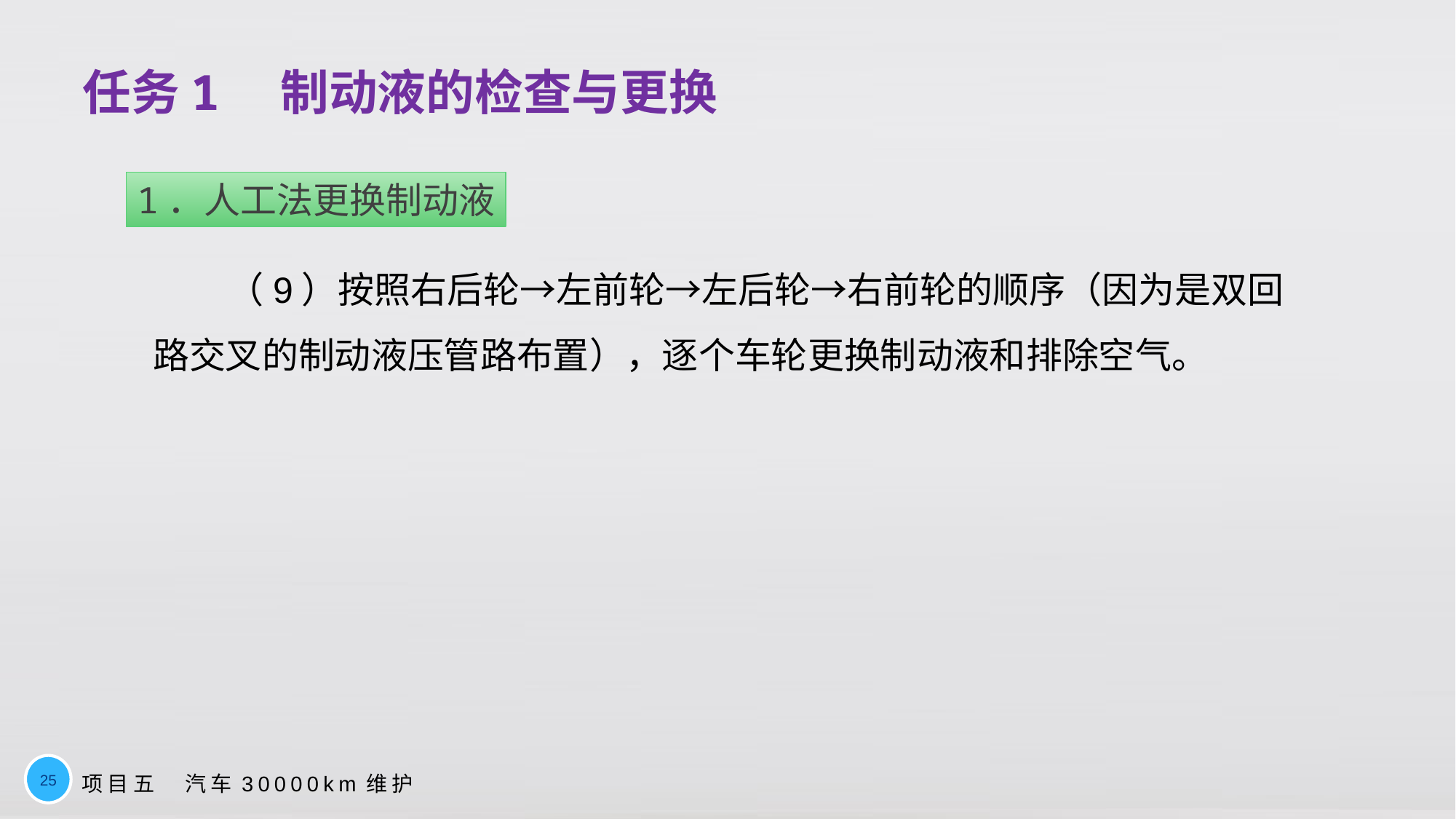

# 任务1　制动液的检查与更换
1．人工法更换制动液
（9）按照右后轮→左前轮→左后轮→右前轮的顺序（因为是双回路交叉的制动液压管路布置），逐个车轮更换制动液和排除空气。
25